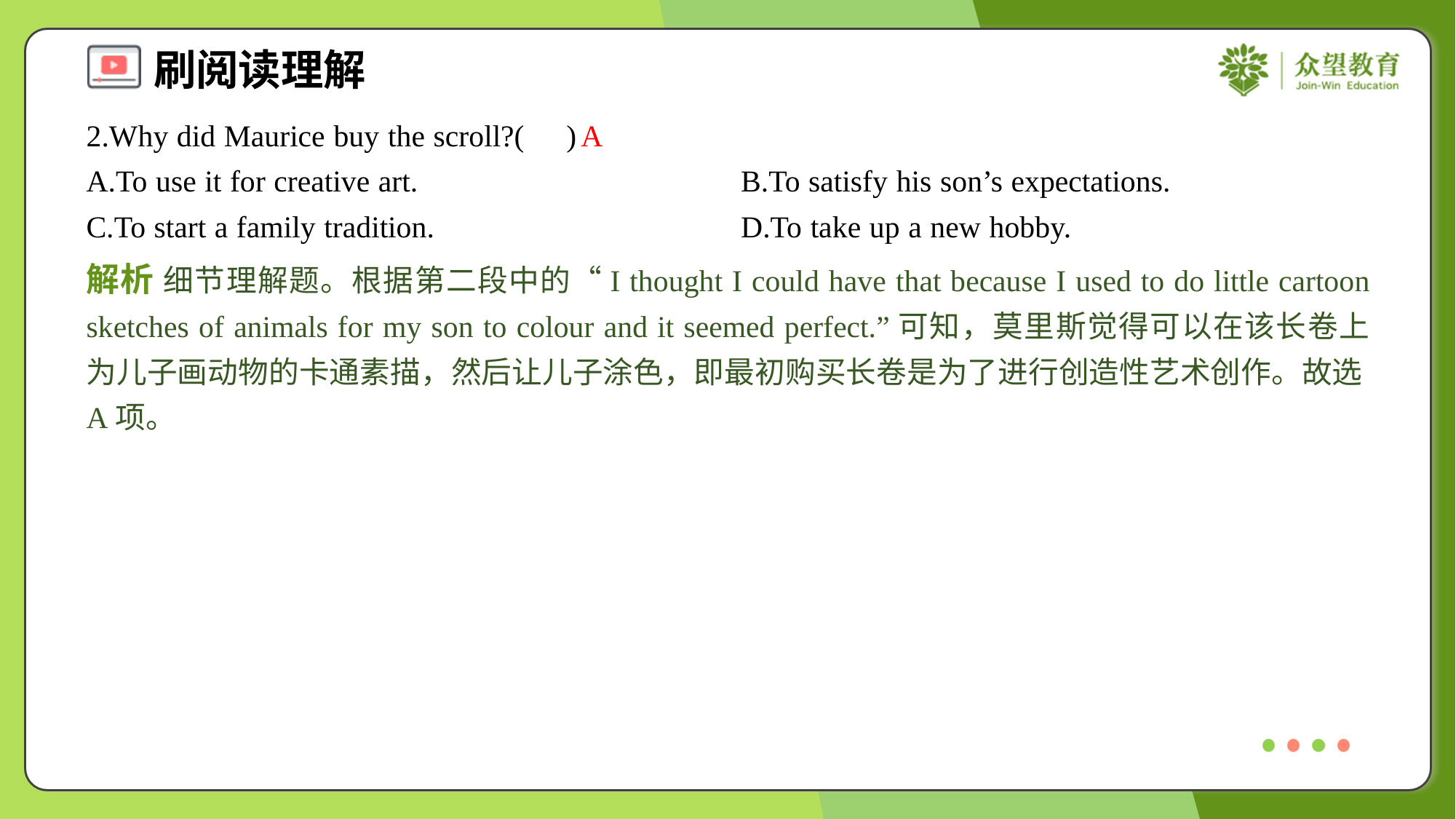

2.Why did Maurice buy the scroll?(     )
A
A.To use it for creative art.	B.To satisfy his son’s expectations.
C.To start a family tradition.	D.To take up a new hobby.
解析 细节理解题。根据第二段中的“I thought I could have that because I used to do little cartoon sketches of animals for my son to colour and it seemed perfect.”可知，莫里斯觉得可以在该长卷上为儿子画动物的卡通素描，然后让儿子涂色，即最初购买长卷是为了进行创造性艺术创作。故选A项。